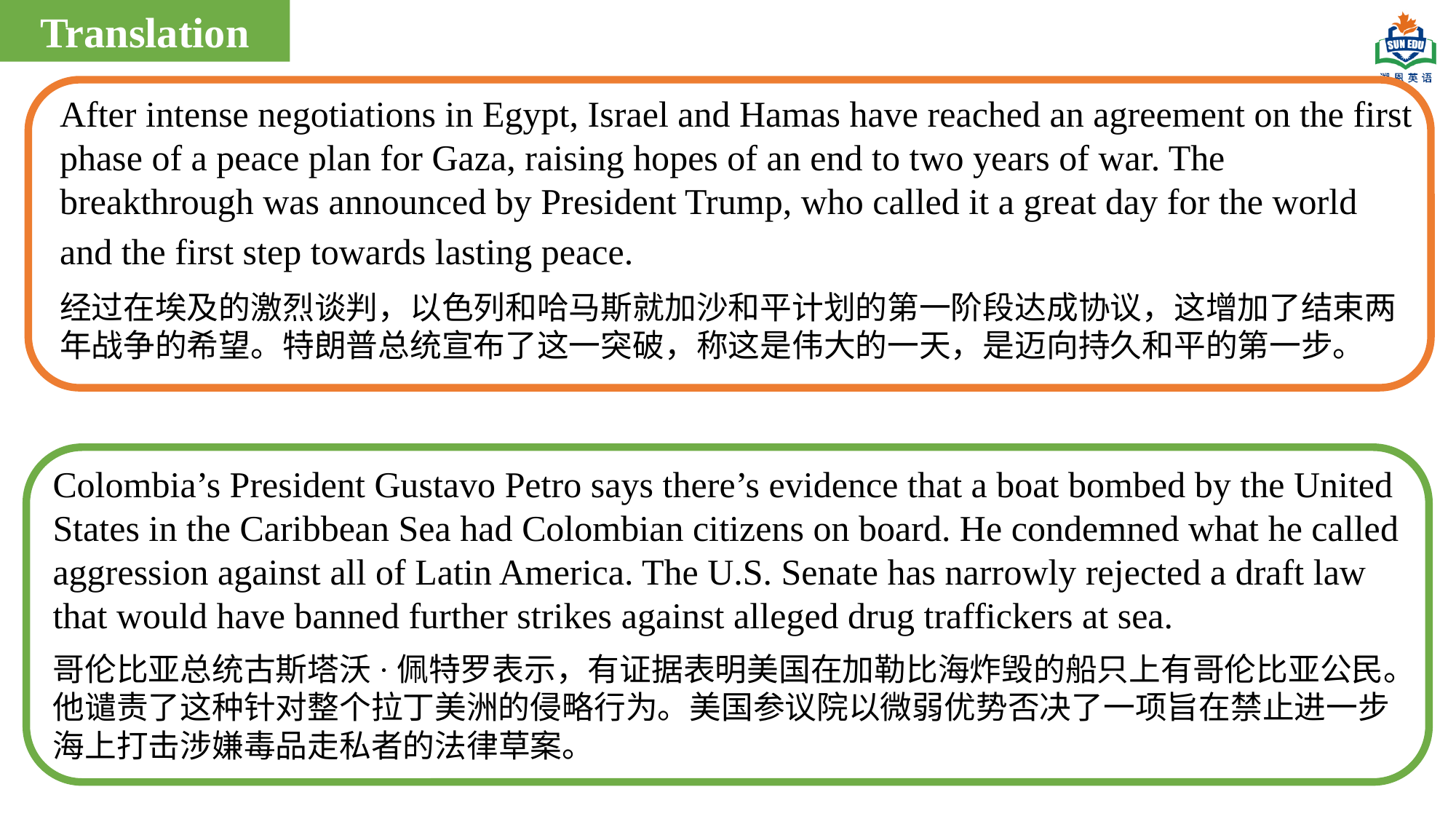

Translation

After intense negotiations in Egypt, Israel and Hamas have reached an agreement on the first phase of a peace plan for Gaza, raising hopes of an end to two years of war. The breakthrough was announced by President Trump, who called it a great day for the world and the first step towards lasting peace.
经过在埃及的激烈谈判，以色列和哈马斯就加沙和平计划的第一阶段达成协议，这增加了结束两年战争的希望。特朗普总统宣布了这一突破，称这是伟大的一天，是迈向持久和平的第一步。

Colombia’s President Gustavo Petro says there’s evidence that a boat bombed by the United States in the Caribbean Sea had Colombian citizens on board. He condemned what he called aggression against all of Latin America. The U.S. Senate has narrowly rejected a draft law that would have banned further strikes against alleged drug traffickers at sea.
哥伦比亚总统古斯塔沃·佩特罗表示，有证据表明美国在加勒比海炸毁的船只上有哥伦比亚公民。他谴责了这种针对整个拉丁美洲的侵略行为。美国参议院以微弱优势否决了一项旨在禁止进一步海上打击涉嫌毒品走私者的法律草案。